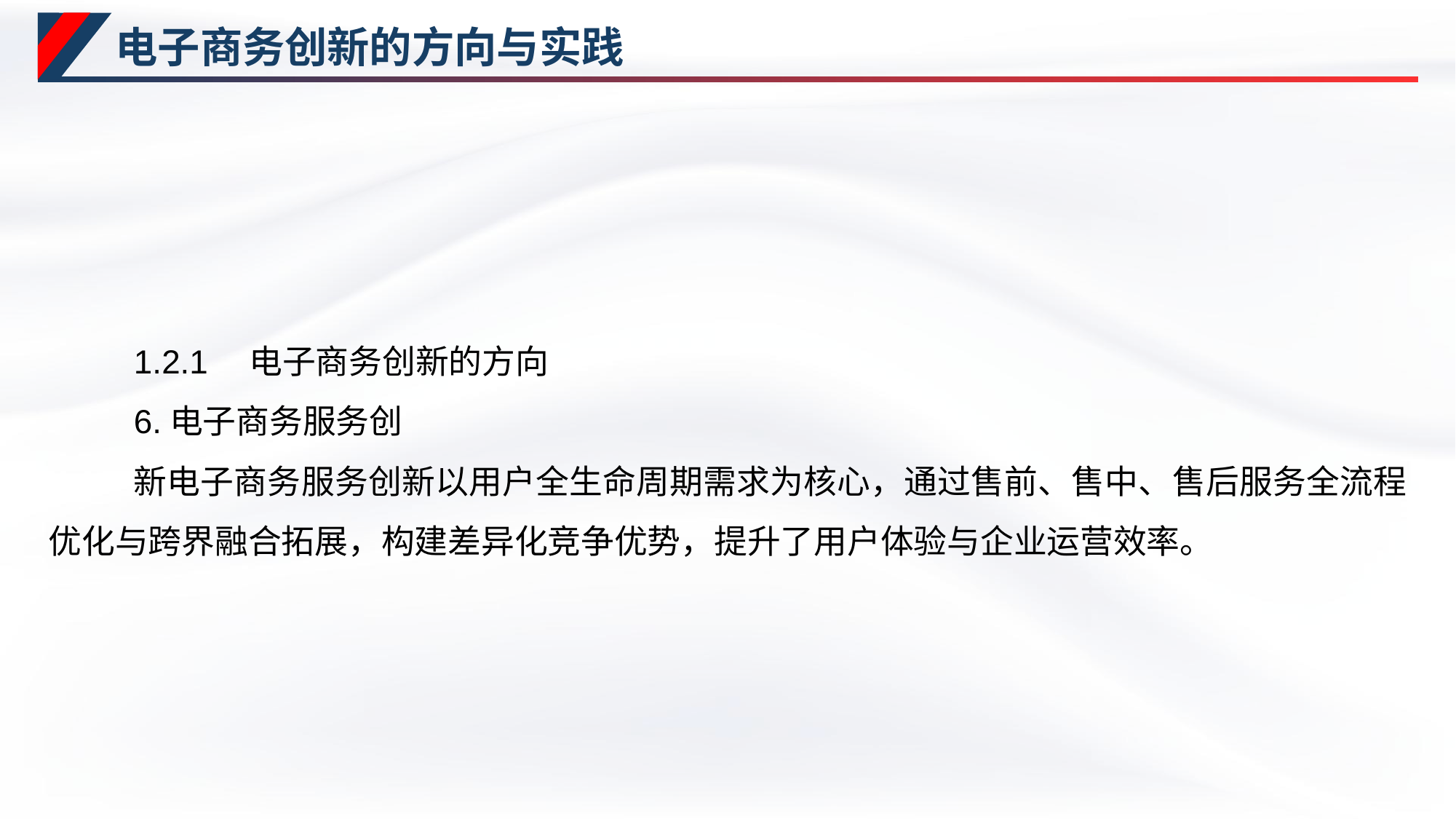

# 电子商务创新的方向与实践
1.2.1　电子商务创新的方向
6.电子商务服务创
新电子商务服务创新以用户全生命周期需求为核心，通过售前、售中、售后服务全流程优化与跨界融合拓展，构建差异化竞争优势，提升了用户体验与企业运营效率。